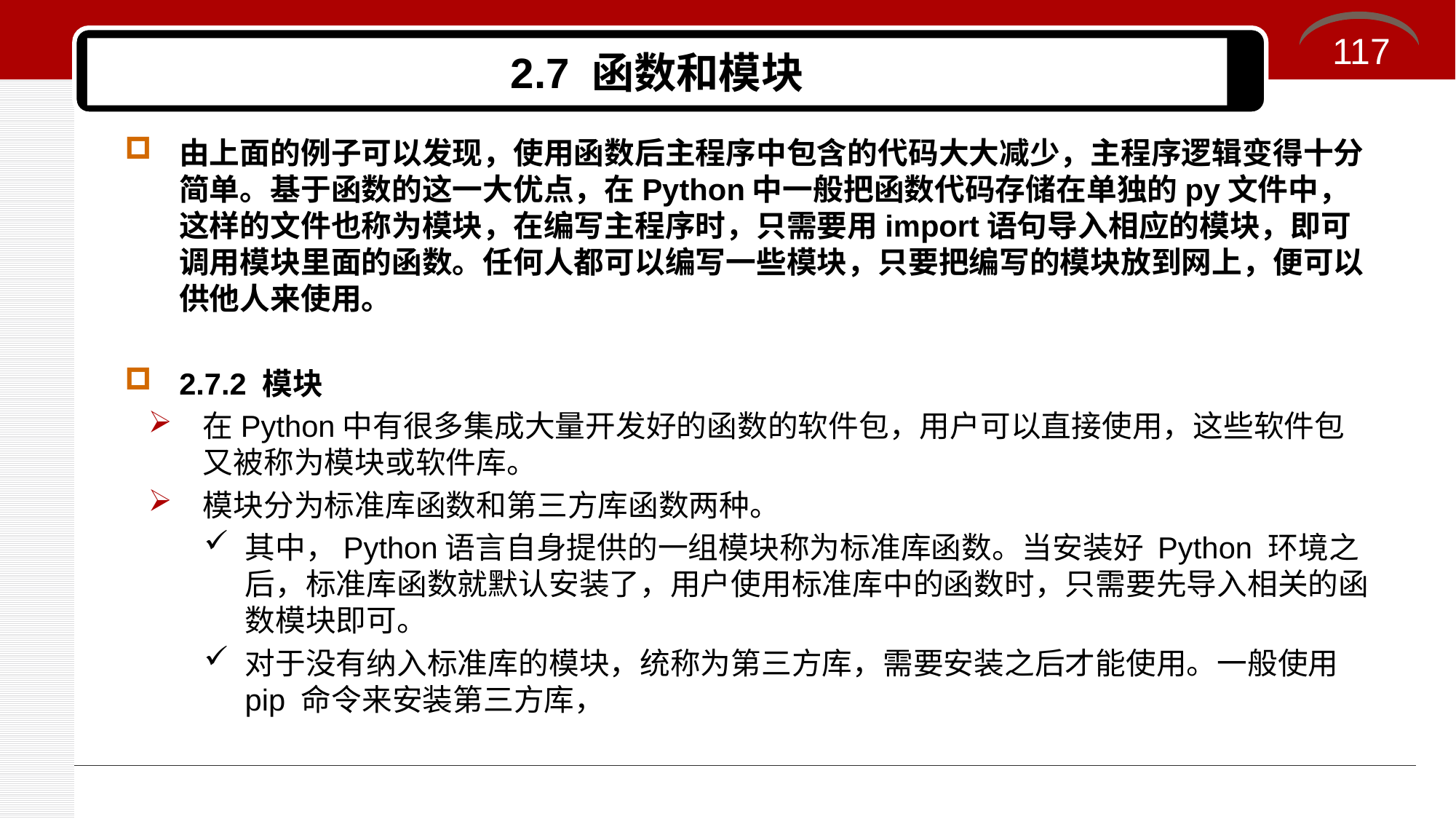

117
# 2.7 函数和模块
由上面的例子可以发现，使用函数后主程序中包含的代码大大减少，主程序逻辑变得十分简单。基于函数的这一大优点，在Python中一般把函数代码存储在单独的py文件中，这样的文件也称为模块，在编写主程序时，只需要用import语句导入相应的模块，即可调用模块里面的函数。任何人都可以编写一些模块，只要把编写的模块放到网上，便可以供他人来使用。

2.7.2 模块
在Python中有很多集成大量开发好的函数的软件包，用户可以直接使用，这些软件包又被称为模块或软件库。
模块分为标准库函数和第三方库函数两种。
其中，Python语言自身提供的一组模块称为标准库函数。当安装好 Python 环境之后，标准库函数就默认安装了，用户使用标准库中的函数时，只需要先导入相关的函数模块即可。
对于没有纳入标准库的模块，统称为第三方库，需要安装之后才能使用。一般使用 pip 命令来安装第三方库，